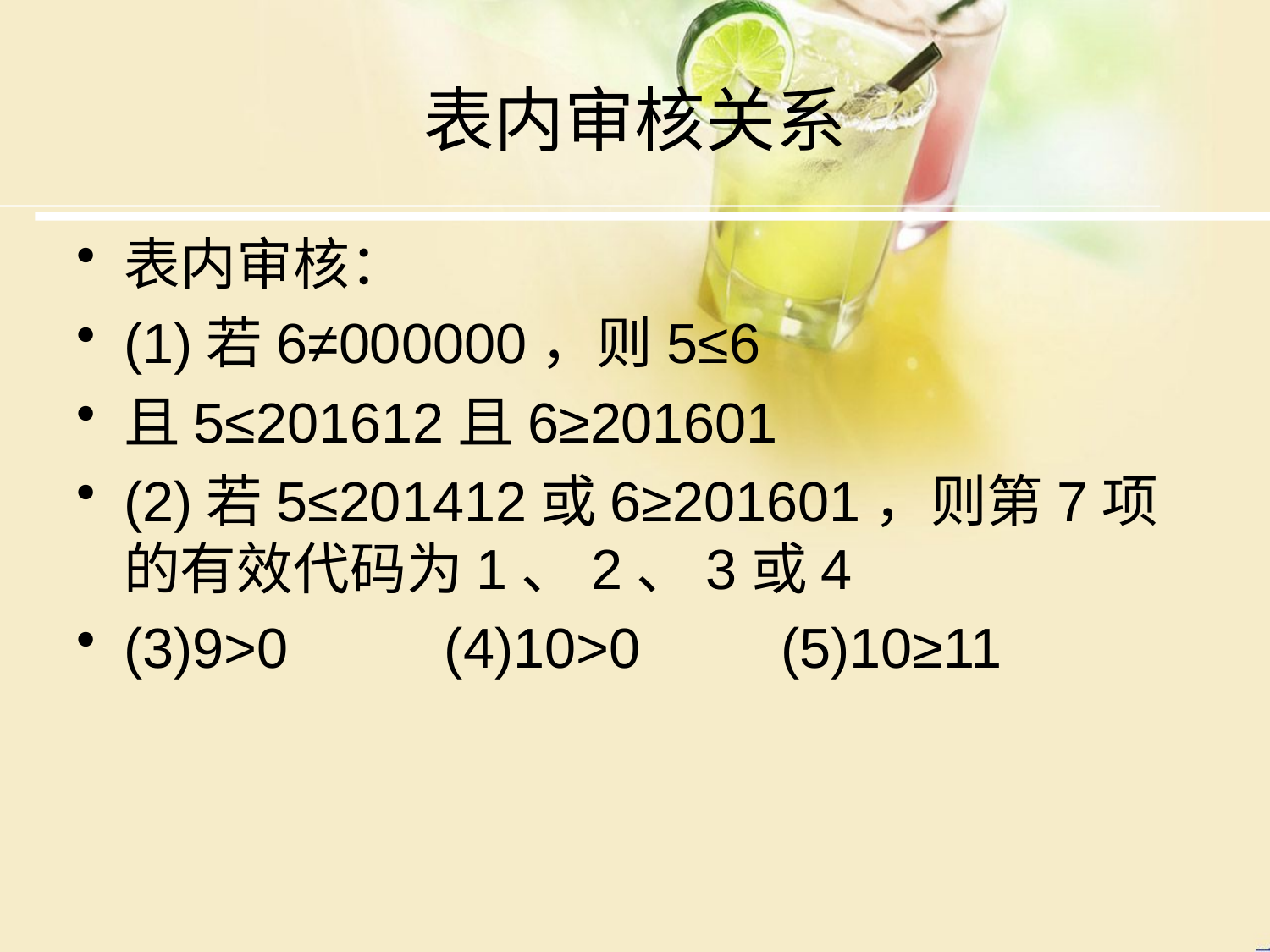

# 表内审核关系
表内审核：
(1)若6≠000000，则5≤6
且5≤201612且6≥201601
(2)若5≤201412或6≥201601，则第7项的有效代码为1、2、3或4
(3)9>0          (4)10>0         (5)10≥11